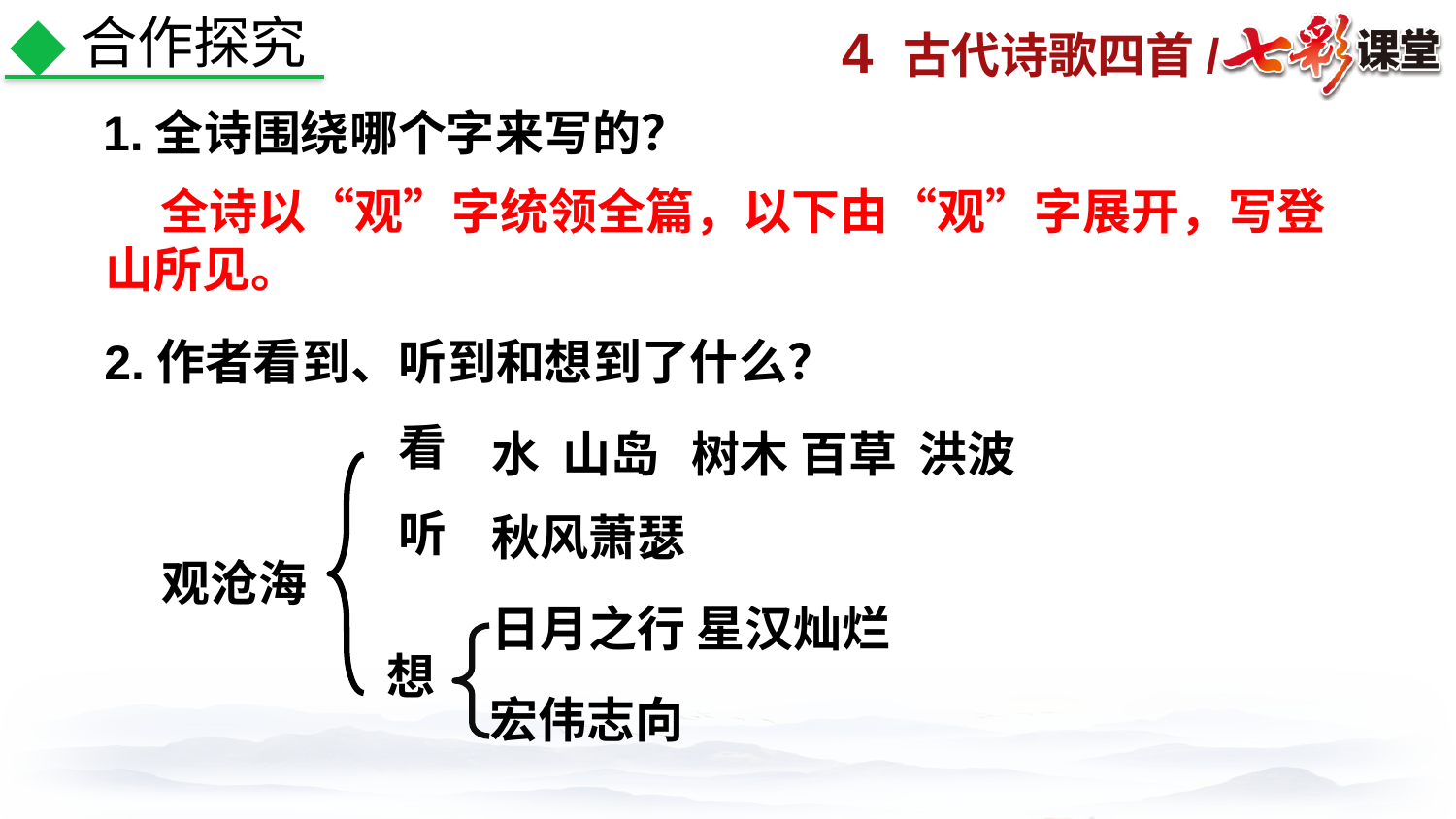

合作探究

1.全诗围绕哪个字来写的？
    全诗以“观”字统领全篇，以下由“观”字展开，写登山所见。
2.作者看到、听到和想到了什么？
看
水  山岛   树木 百草  洪波

听
秋风萧瑟
观沧海
日月之行 星汉灿烂

想
宏伟志向